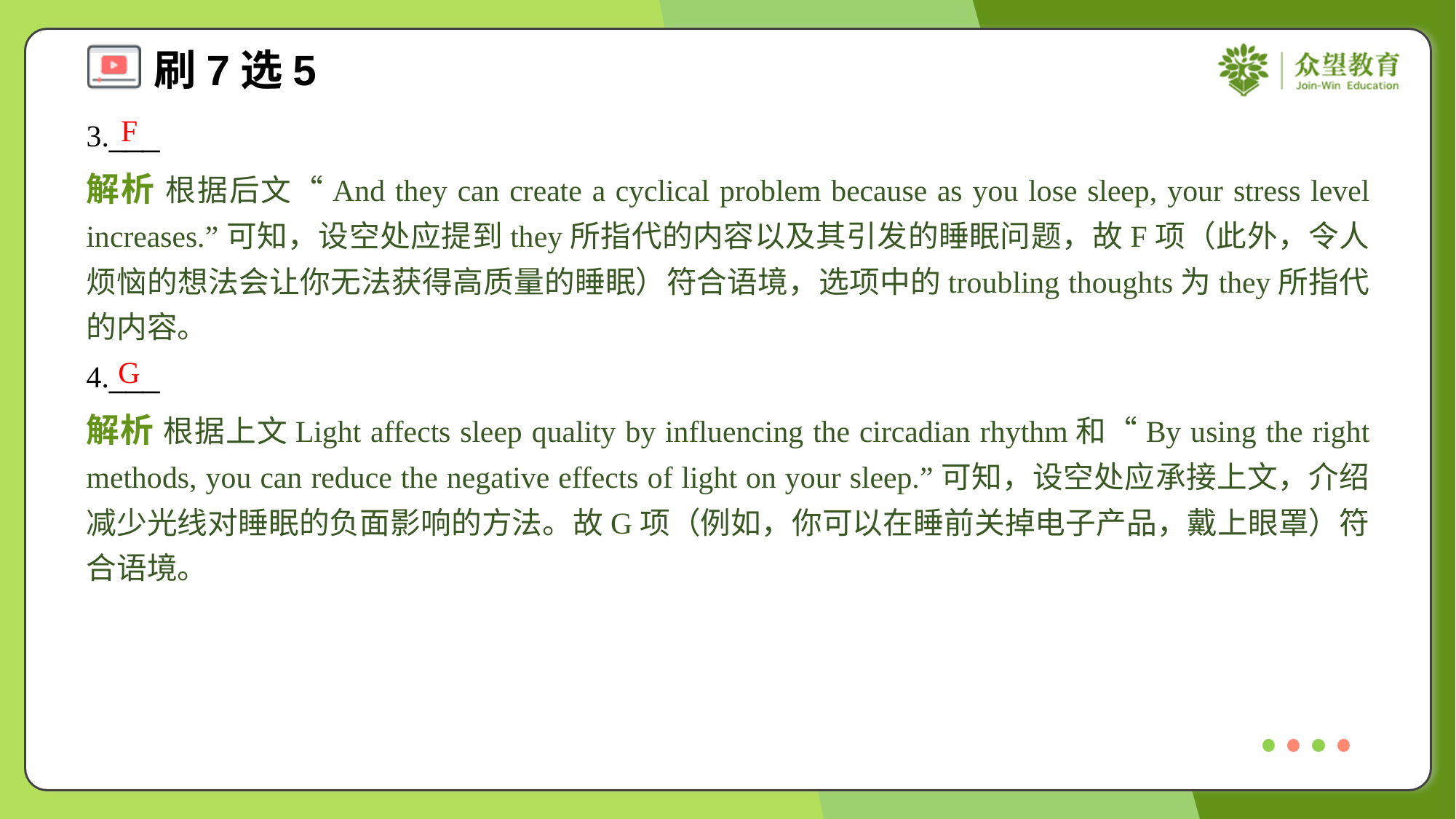

F
3.___
解析 根据后文“And they can create a cyclical problem because as you lose sleep, your stress level increases.”可知，设空处应提到they所指代的内容以及其引发的睡眠问题，故F项（此外，令人烦恼的想法会让你无法获得高质量的睡眠）符合语境，选项中的troubling thoughts为they所指代的内容。
G
4.___
解析 根据上文Light affects sleep quality by influencing the circadian rhythm和“By using the right methods, you can reduce the negative effects of light on your sleep.”可知，设空处应承接上文，介绍减少光线对睡眠的负面影响的方法。故G项（例如，你可以在睡前关掉电子产品，戴上眼罩）符合语境。